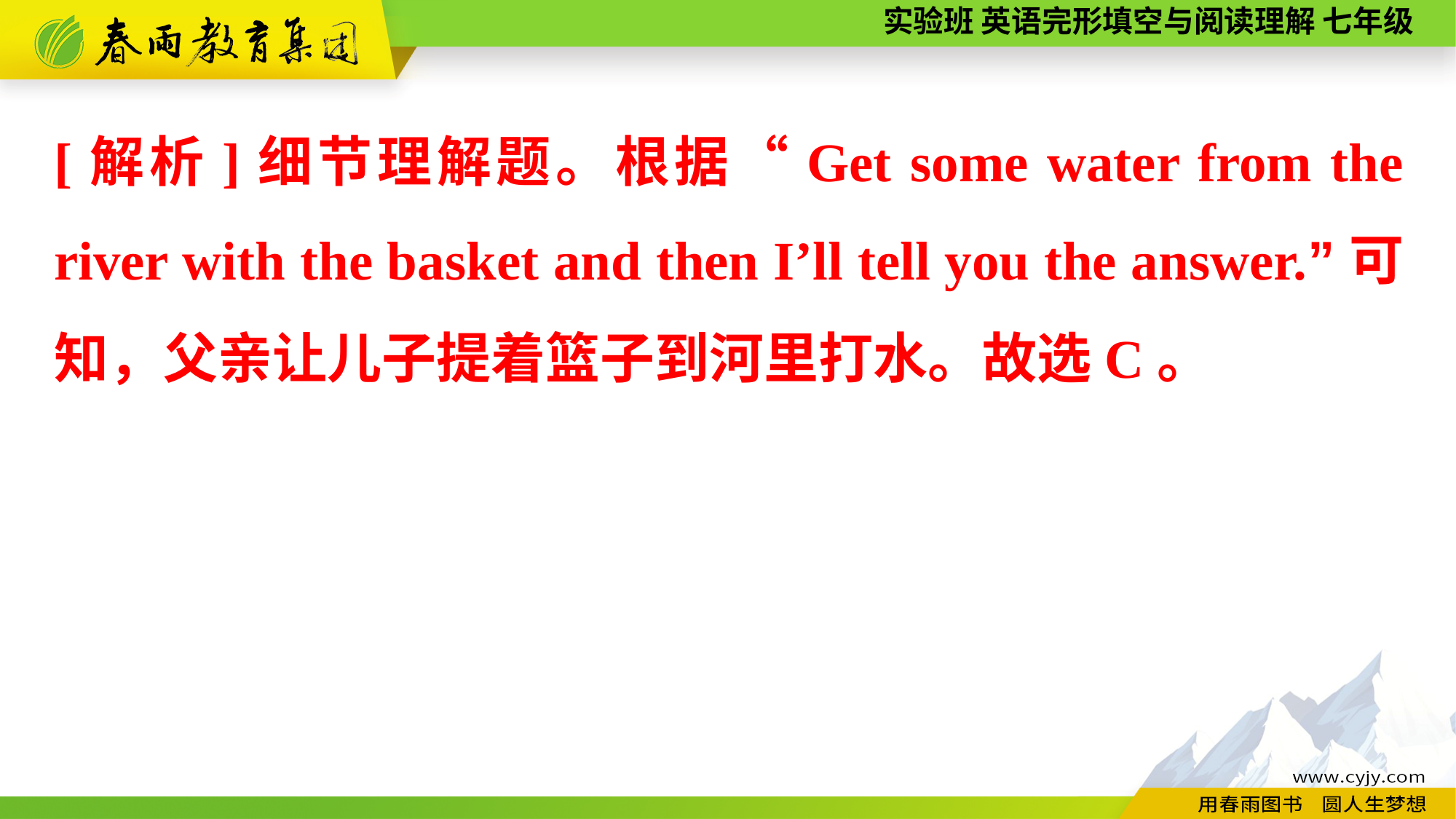

[解析]细节理解题。根据“Get some water from the river with the basket and then I’ll tell you the answer.”可知，父亲让儿子提着篮子到河里打水。故选C。